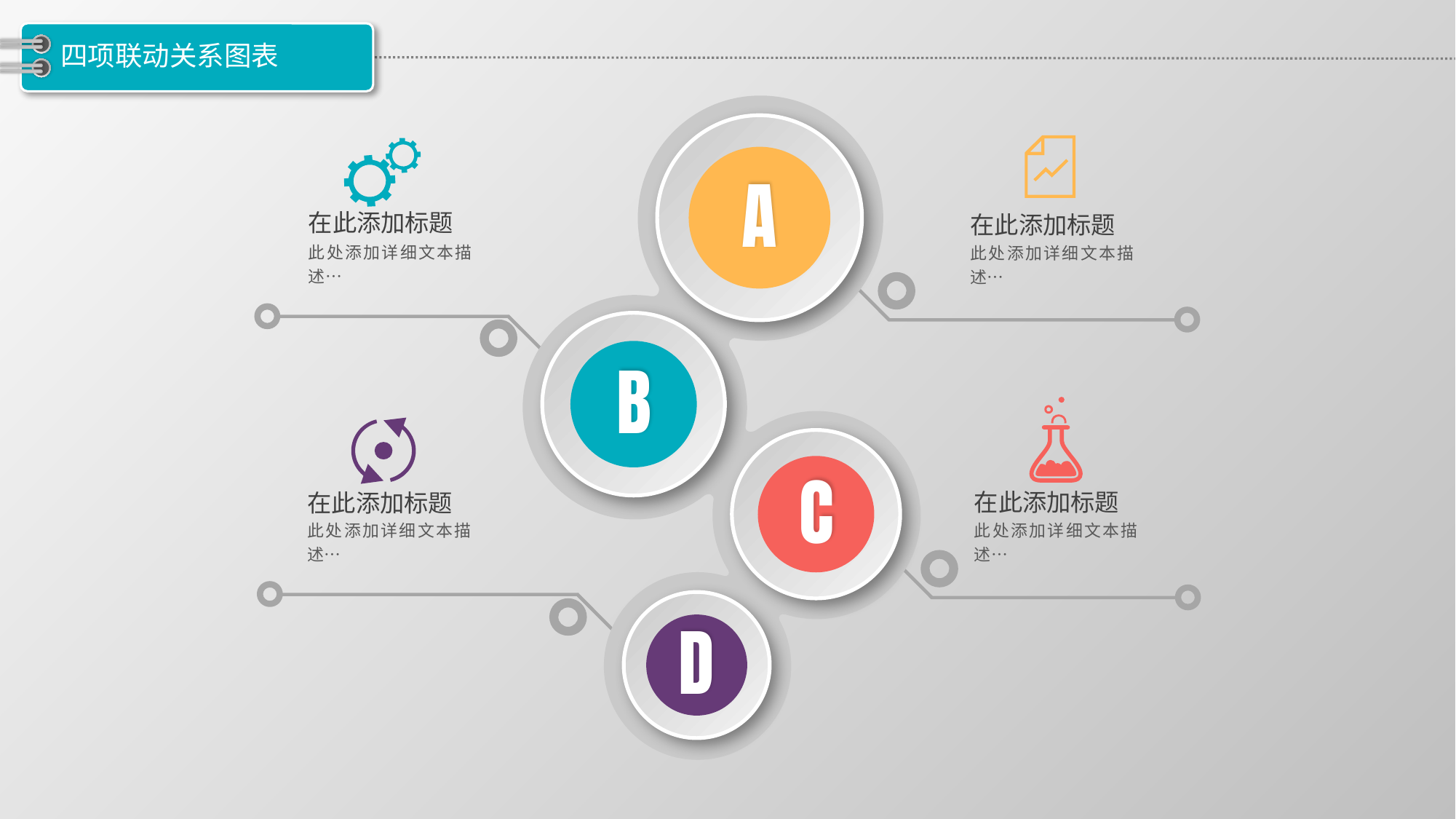

# 四项联动关系图表

在此添加标题
此处添加详细文本描述…

在此添加标题
此处添加详细文本描述…
A

B

在此添加标题
此处添加详细文本描述…

在此添加标题
此处添加详细文本描述…

C

D